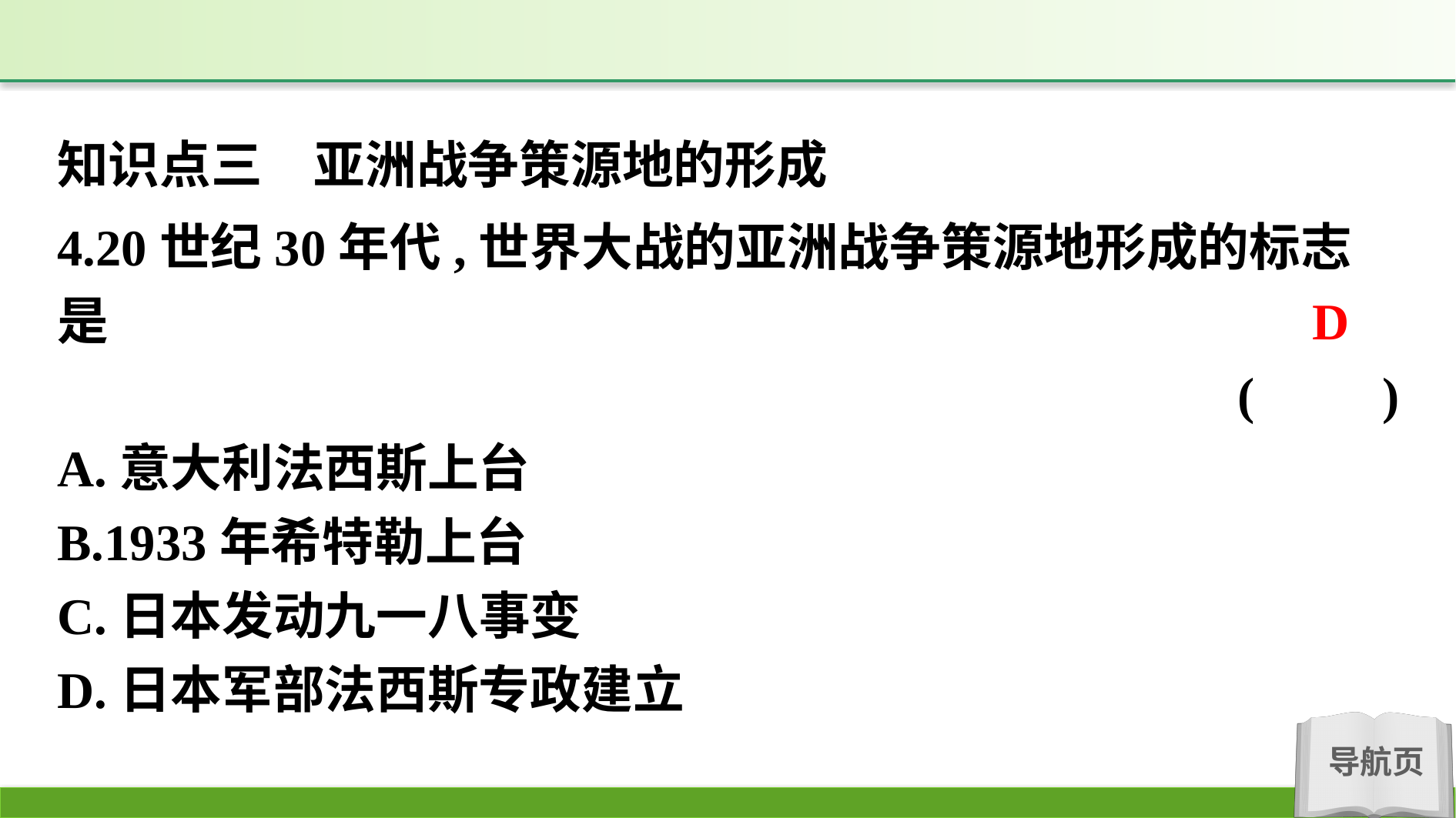

知识点三　亚洲战争策源地的形成
4.20世纪30年代,世界大战的亚洲战争策源地形成的标志是
(　　)
A.意大利法西斯上台
B.1933年希特勒上台
C.日本发动九一八事变
D.日本军部法西斯专政建立
D